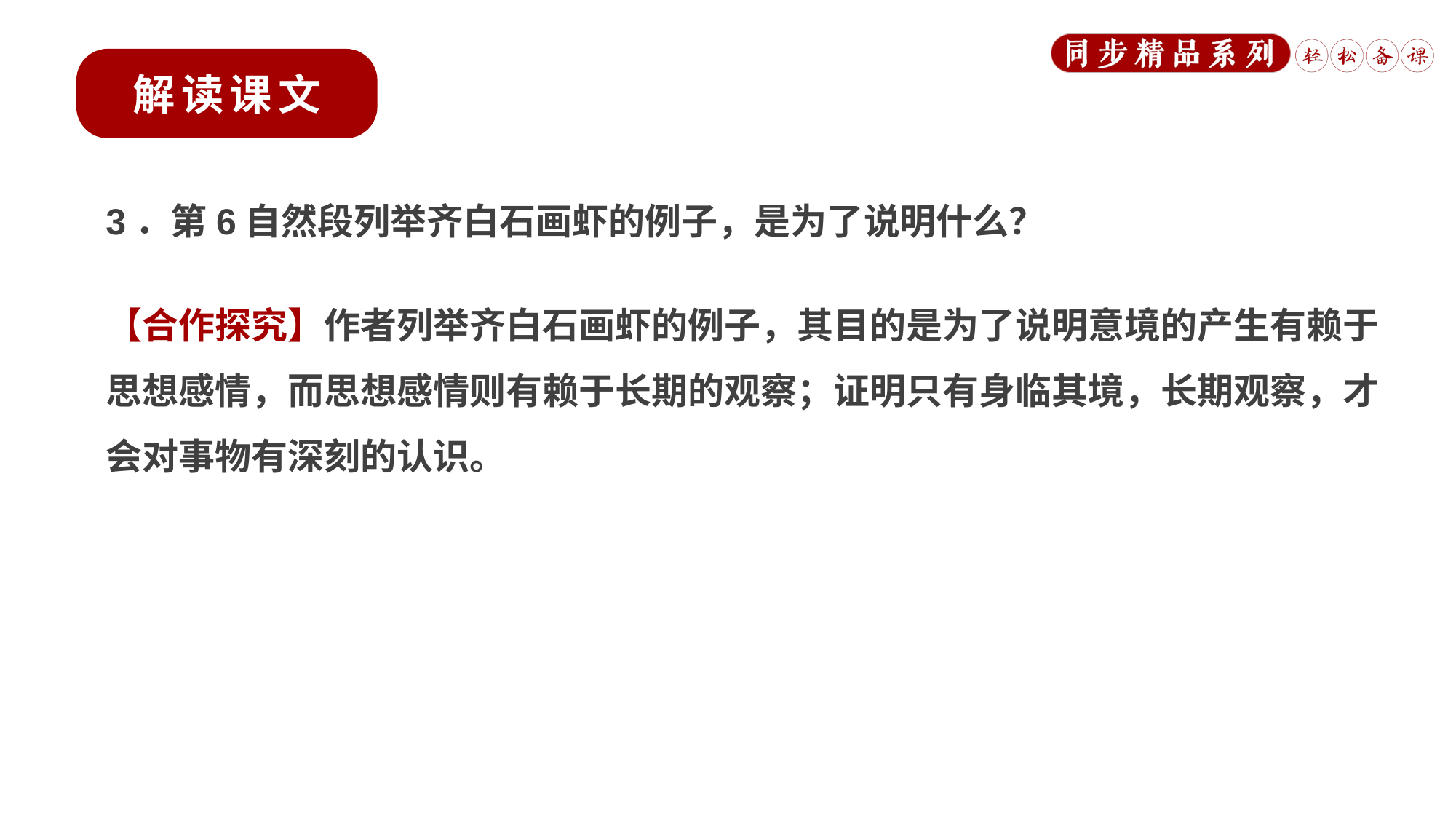

3．第6自然段列举齐白石画虾的例子，是为了说明什么？
【合作探究】作者列举齐白石画虾的例子，其目的是为了说明意境的产生有赖于思想感情，而思想感情则有赖于长期的观察；证明只有身临其境，长期观察，才会对事物有深刻的认识。